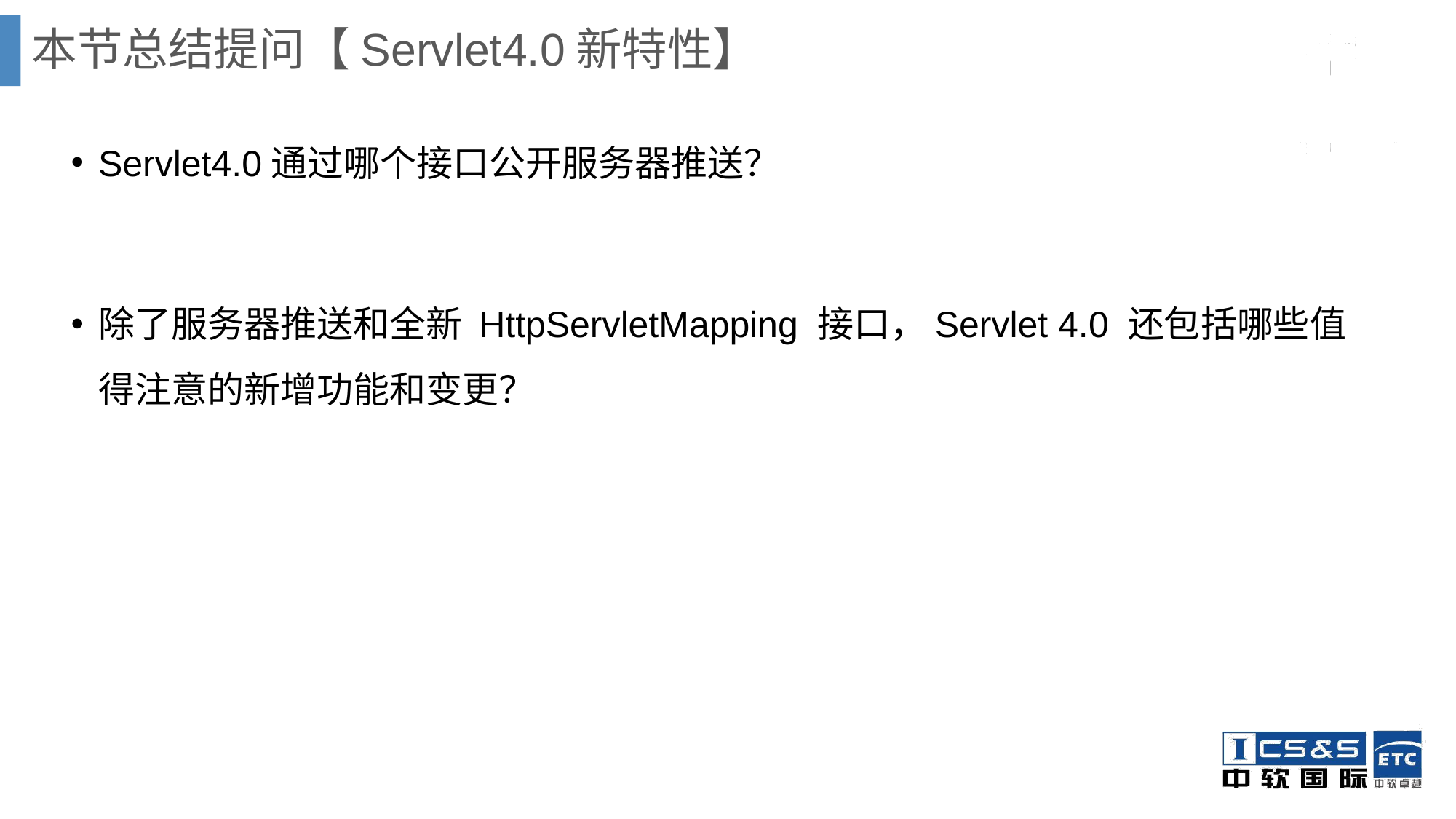

# 本节总结提问【Servlet4.0新特性】
Servlet4.0通过哪个接口公开服务器推送？

除了服务器推送和全新 HttpServletMapping 接口，Servlet 4.0 还包括哪些值得注意的新增功能和变更？